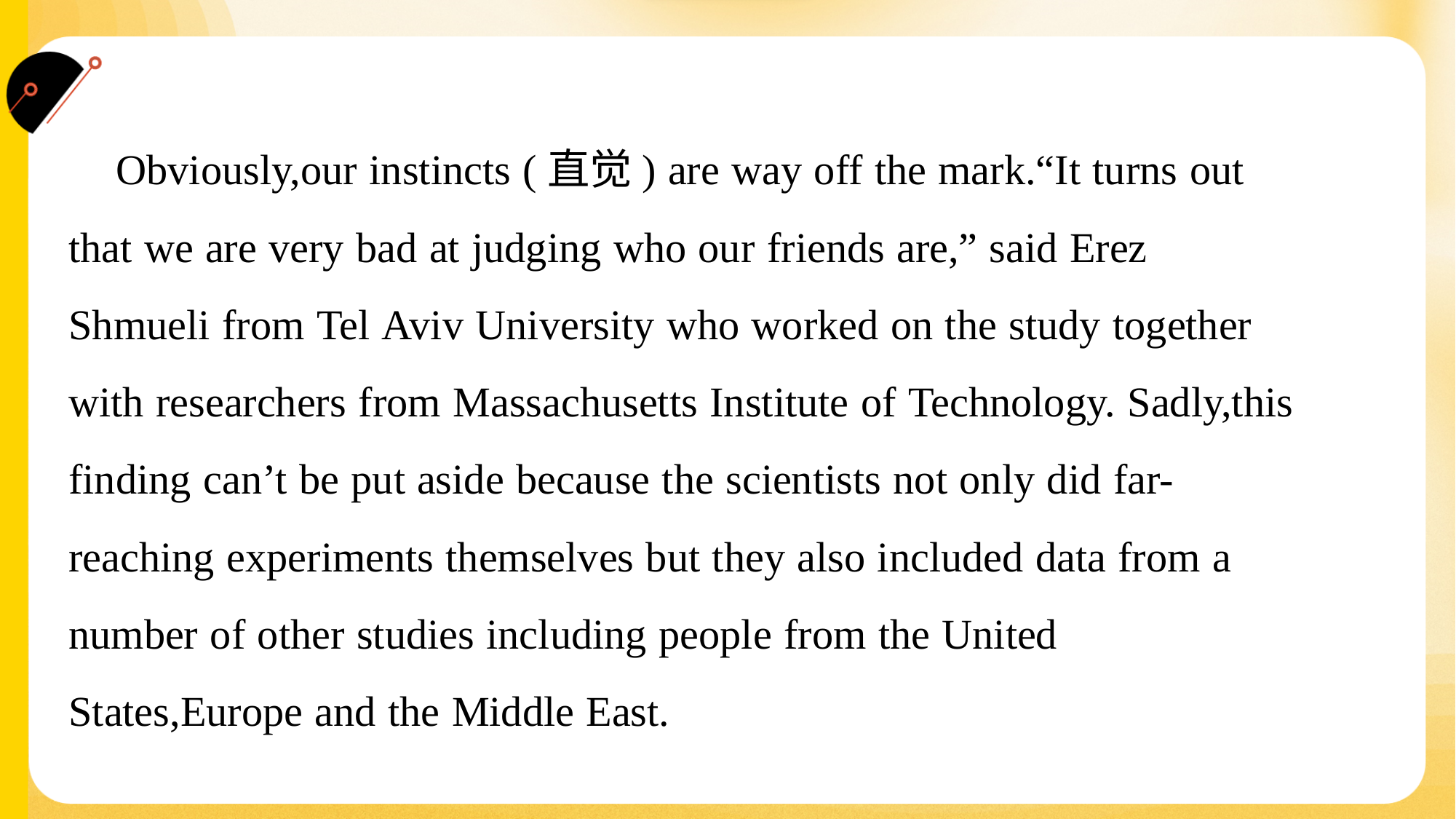

Obviously,our instincts (直觉) are way off the mark.“It turns out
that we are very bad at judging who our friends are,” said Erez
Shmueli from Tel Aviv University who worked on the study together
with researchers from Massachusetts Institute of Technology. Sadly,this
finding can’t be put aside because the scientists not only did far-
reaching experiments themselves but they also included data from a
number of other studies including people from the United
States,Europe and the Middle East.